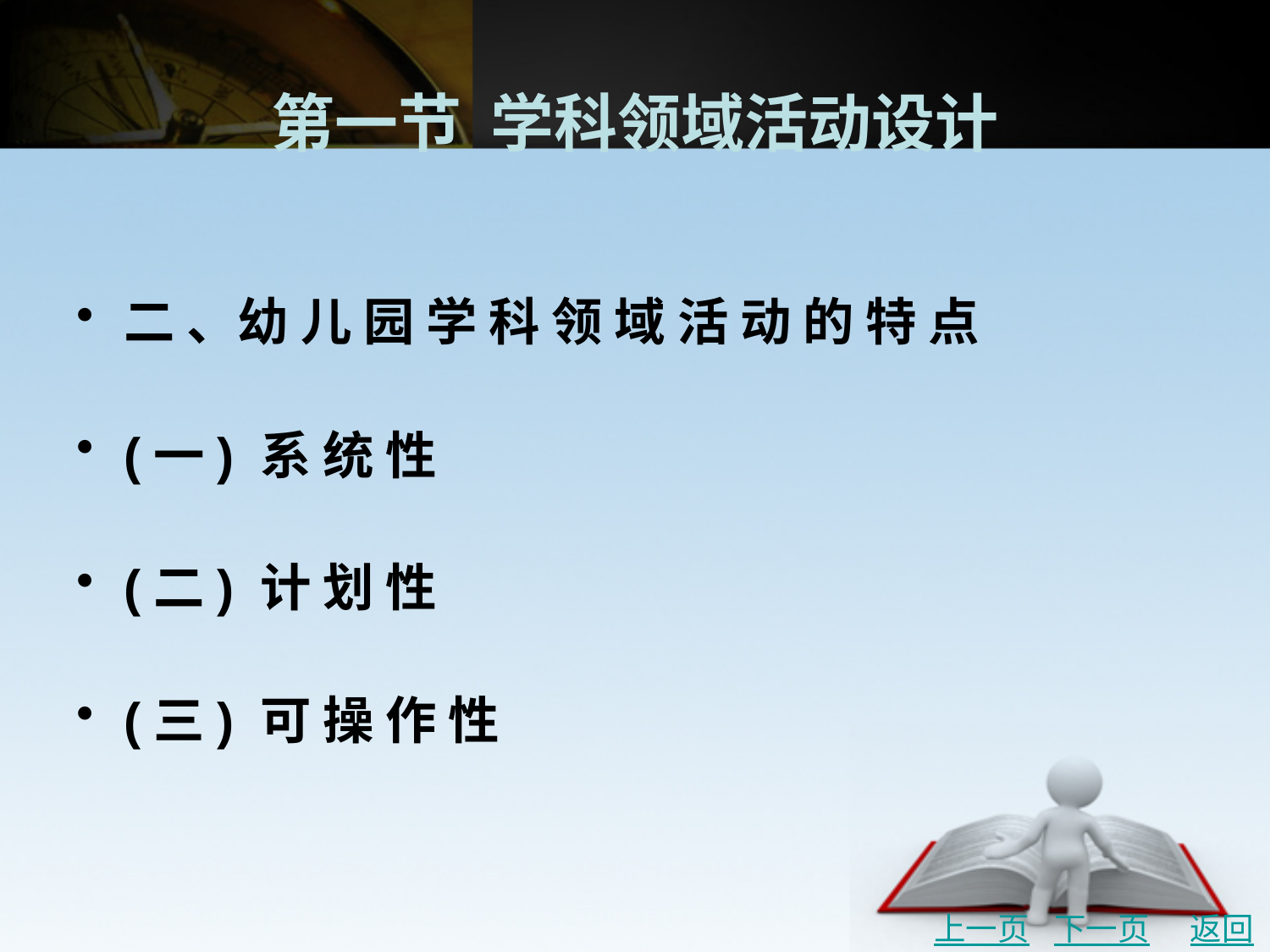

# 第一节  学科领域活动设计
二 、幼 儿 园 学 科 领 域 活 动 的 特 点
(一) 系 统 性
(二) 计 划 性
(三) 可 操 作 性

上一页
下一页
返回